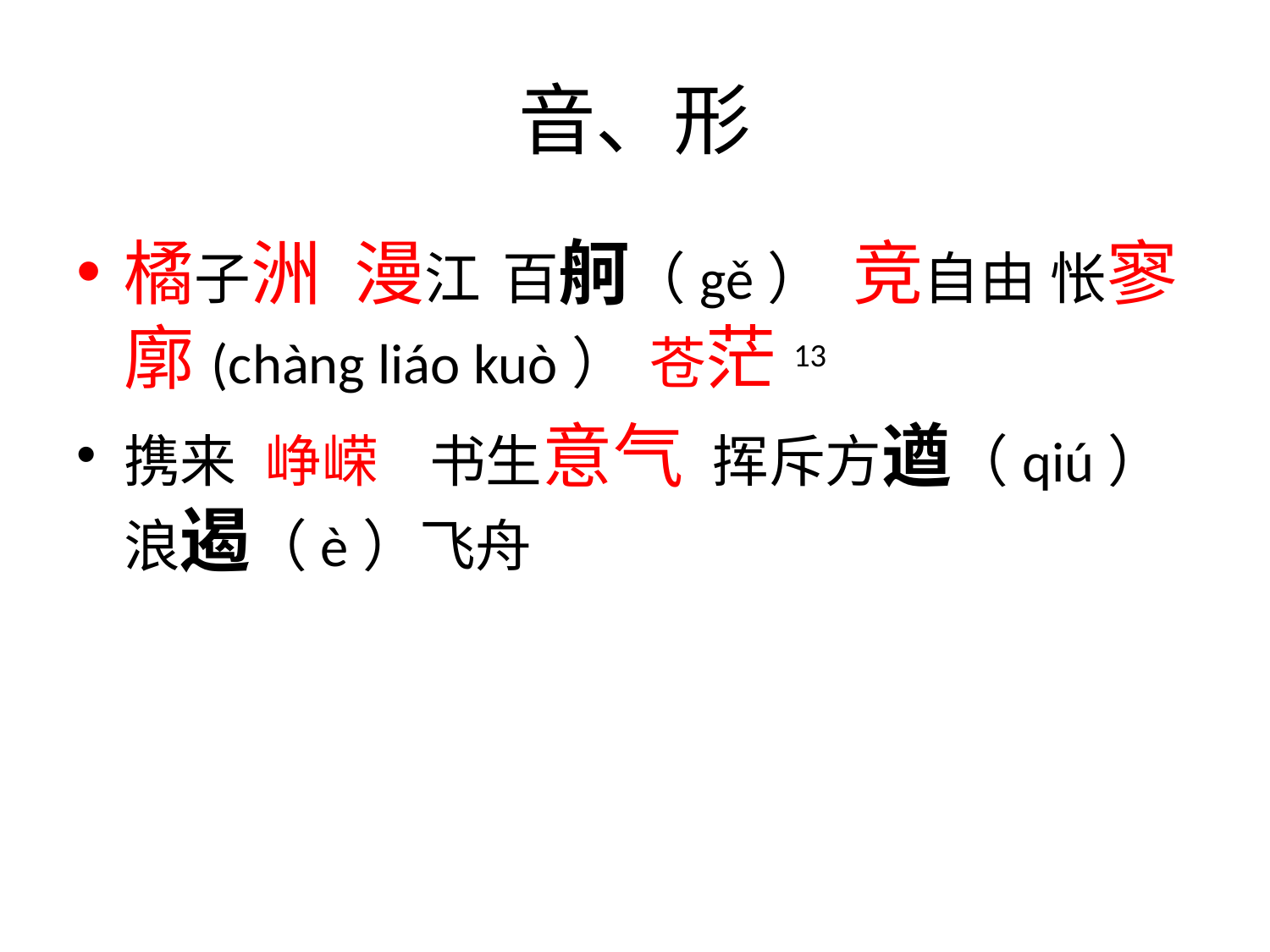

# 音、形
橘子洲   漫江   百舸（gě）    竞自由  怅寥廓(chàng liáo kuò）   苍茫13
携来    峥嵘    书生意气    挥斥方遒（qiú）    浪遏（è）飞舟